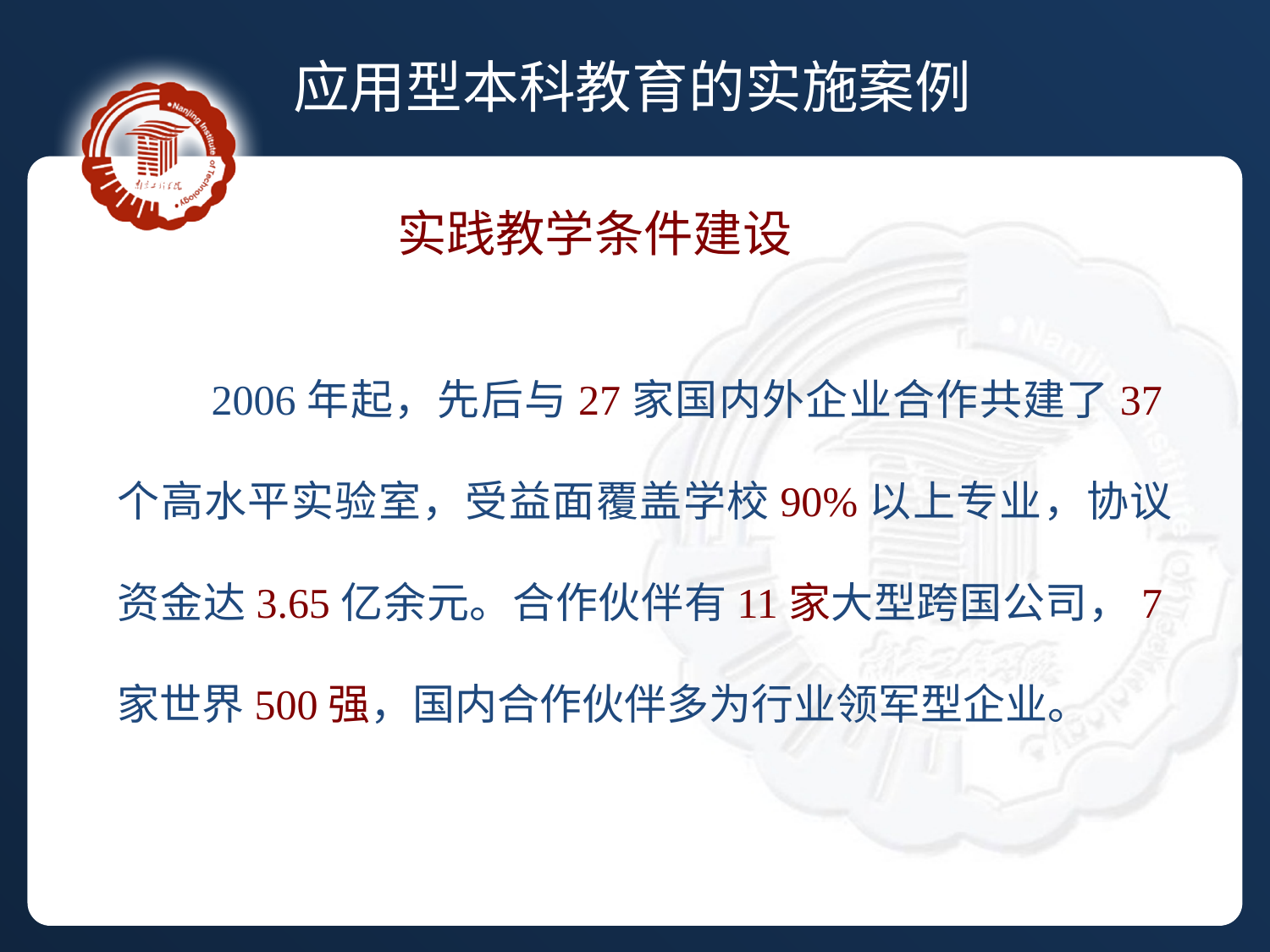

应用型本科教育的实施案例
实践教学条件建设
        2006年起，先后与27家国内外企业合作共建了37个高水平实验室，受益面覆盖学校90%以上专业，协议资金达3.65亿余元。合作伙伴有11家大型跨国公司，7家世界500强，国内合作伙伴多为行业领军型企业。